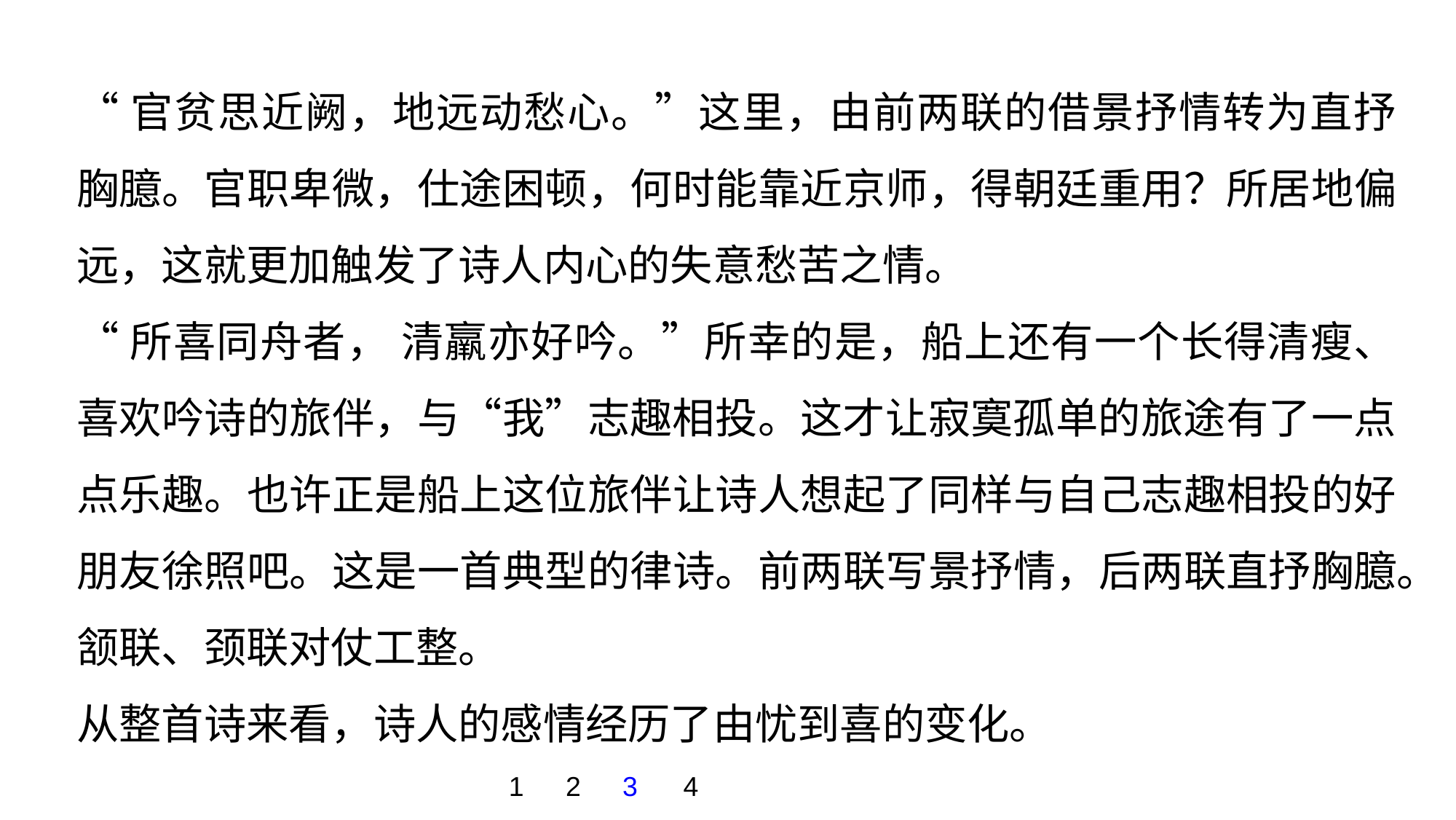

“官贫思近阙，地远动愁心。”这里，由前两联的借景抒情转为直抒胸臆。官职卑微，仕途困顿，何时能靠近京师，得朝廷重用？所居地偏远，这就更加触发了诗人内心的失意愁苦之情。
“所喜同舟者， 清羸亦好吟。”所幸的是，船上还有一个长得清瘦、喜欢吟诗的旅伴，与“我”志趣相投。这才让寂寞孤单的旅途有了一点点乐趣。也许正是船上这位旅伴让诗人想起了同样与自己志趣相投的好朋友徐照吧。这是一首典型的律诗。前两联写景抒情，后两联直抒胸臆。颔联、颈联对仗工整。
从整首诗来看，诗人的感情经历了由忧到喜的变化。
1
2
3
4